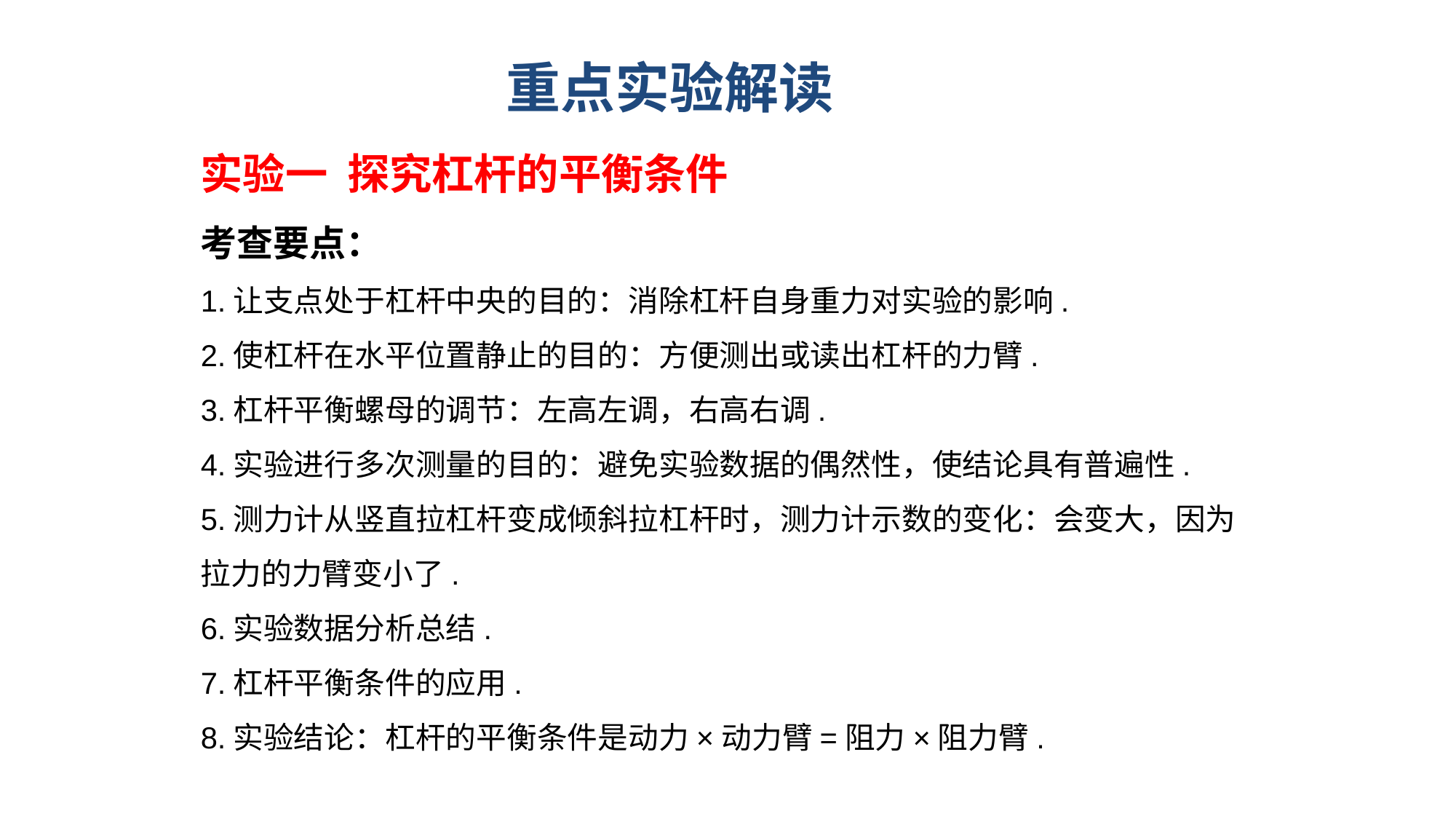

重点实验解读
实验一  探究杠杆的平衡条件
考查要点：
1.让支点处于杠杆中央的目的：消除杠杆自身重力对实验的影响.
2.使杠杆在水平位置静止的目的：方便测出或读出杠杆的力臂.
3.杠杆平衡螺母的调节：左高左调，右高右调.
4.实验进行多次测量的目的：避免实验数据的偶然性，使结论具有普遍性.
5.测力计从竖直拉杠杆变成倾斜拉杠杆时，测力计示数的变化：会变大，因为拉力的力臂变小了.
6.实验数据分析总结.
7.杠杆平衡条件的应用.
8.实验结论：杠杆的平衡条件是动力×动力臂=阻力×阻力臂.